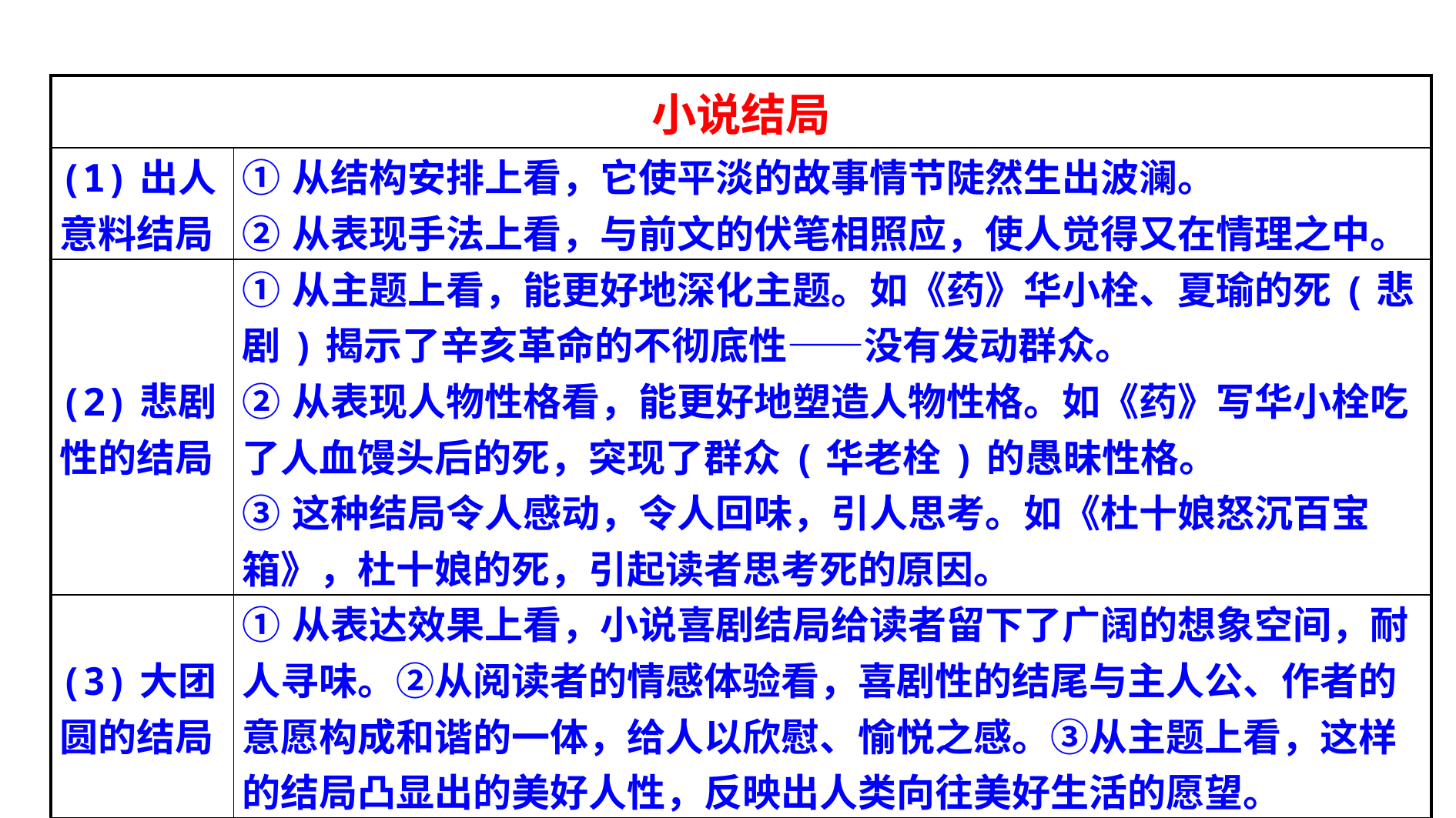

| 小说结局 |  |
| --- | --- |
| (1)出人意料结局 | ①从结构安排上看，它使平淡的故事情节陡然生出波澜。 ②从表现手法上看，与前文的伏笔相照应，使人觉得又在情理之中。 |
| (2)悲剧性的结局 | ①从主题上看，能更好地深化主题。如《药》华小栓、夏瑜的死(悲剧)揭示了辛亥革命的不彻底性——没有发动群众。 ②从表现人物性格看，能更好地塑造人物性格。如《药》写华小栓吃了人血馒头后的死，突现了群众(华老栓)的愚昧性格。 ③这种结局令人感动，令人回味，引人思考。如《杜十娘怒沉百宝箱》，杜十娘的死，引起读者思考死的原因。 |
| (3)大团圆的结局 | ①从表达效果上看，小说喜剧结局给读者留下了广阔的想象空间，耐人寻味。②从阅读者的情感体验看，喜剧性的结尾与主人公、作者的意愿构成和谐的一体，给人以欣慰、愉悦之感。③从主题上看，这样的结局凸显出的美好人性，反映出人类向往美好生活的愿望。 |
| (4)戛然而止结局 | 留下了“空白”给读者想象，让读者进行艺术再创造。 |